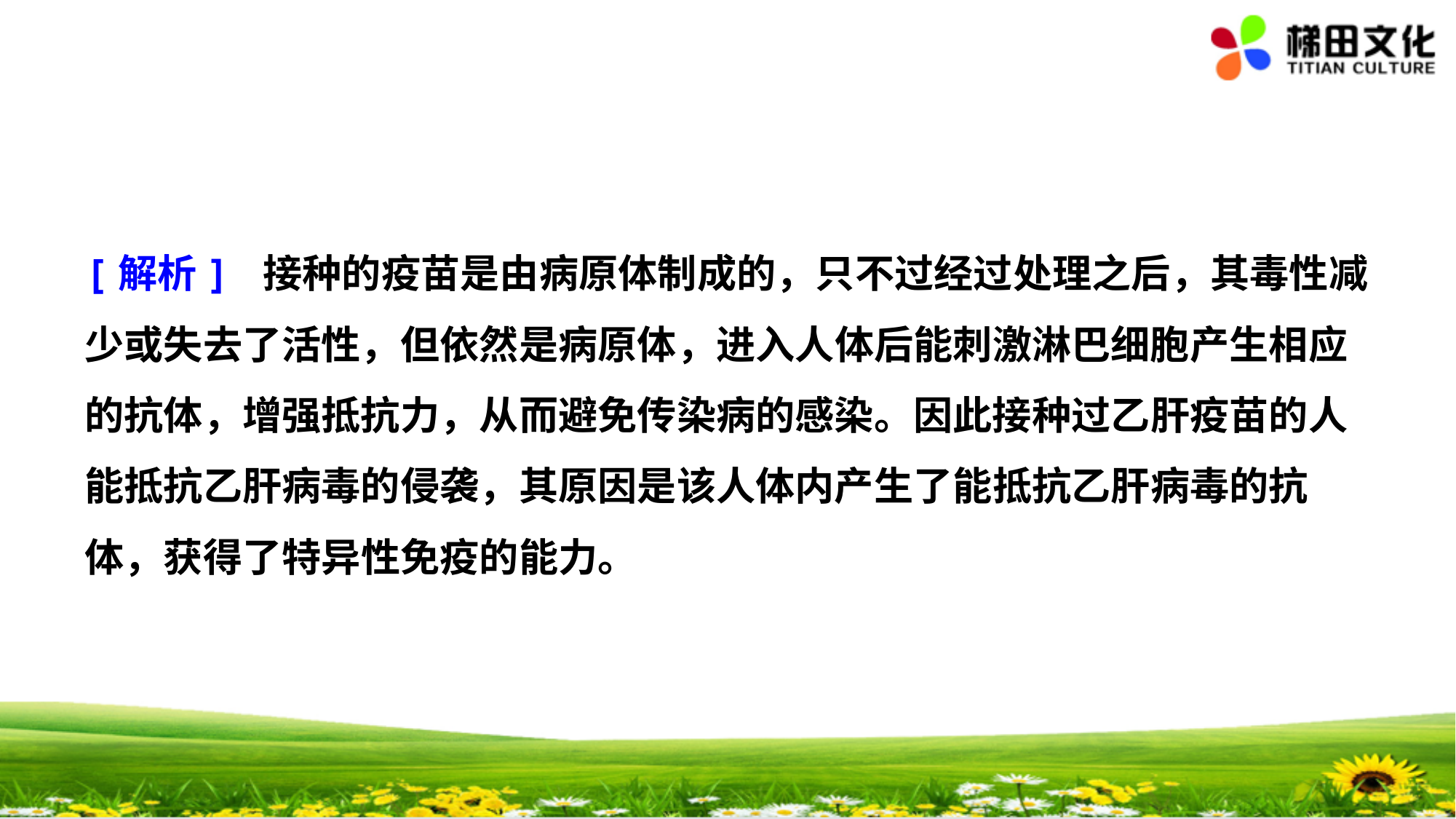

[解析] 接种的疫苗是由病原体制成的，只不过经过处理之后，其毒性减少或失去了活性，但依然是病原体，进入人体后能刺激淋巴细胞产生相应的抗体，增强抵抗力，从而避免传染病的感染。因此接种过乙肝疫苗的人能抵抗乙肝病毒的侵袭，其原因是该人体内产生了能抵抗乙肝病毒的抗体，获得了特异性免疫的能力。